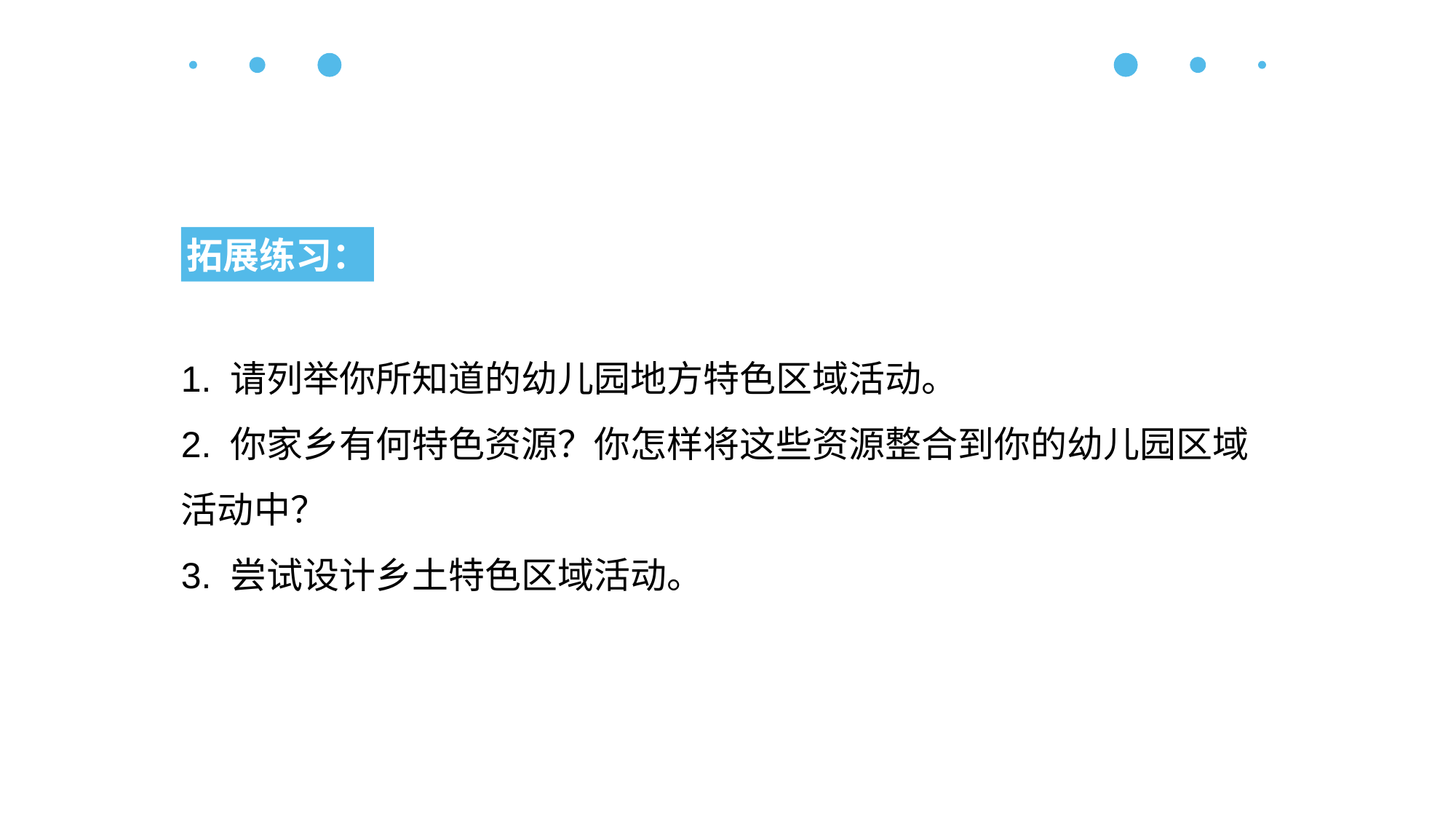

拓展练习：
1. 请列举你所知道的幼儿园地方特色区域活动。
2. 你家乡有何特色资源？你怎样将这些资源整合到你的幼儿园区域活动中？
3. 尝试设计乡土特色区域活动。